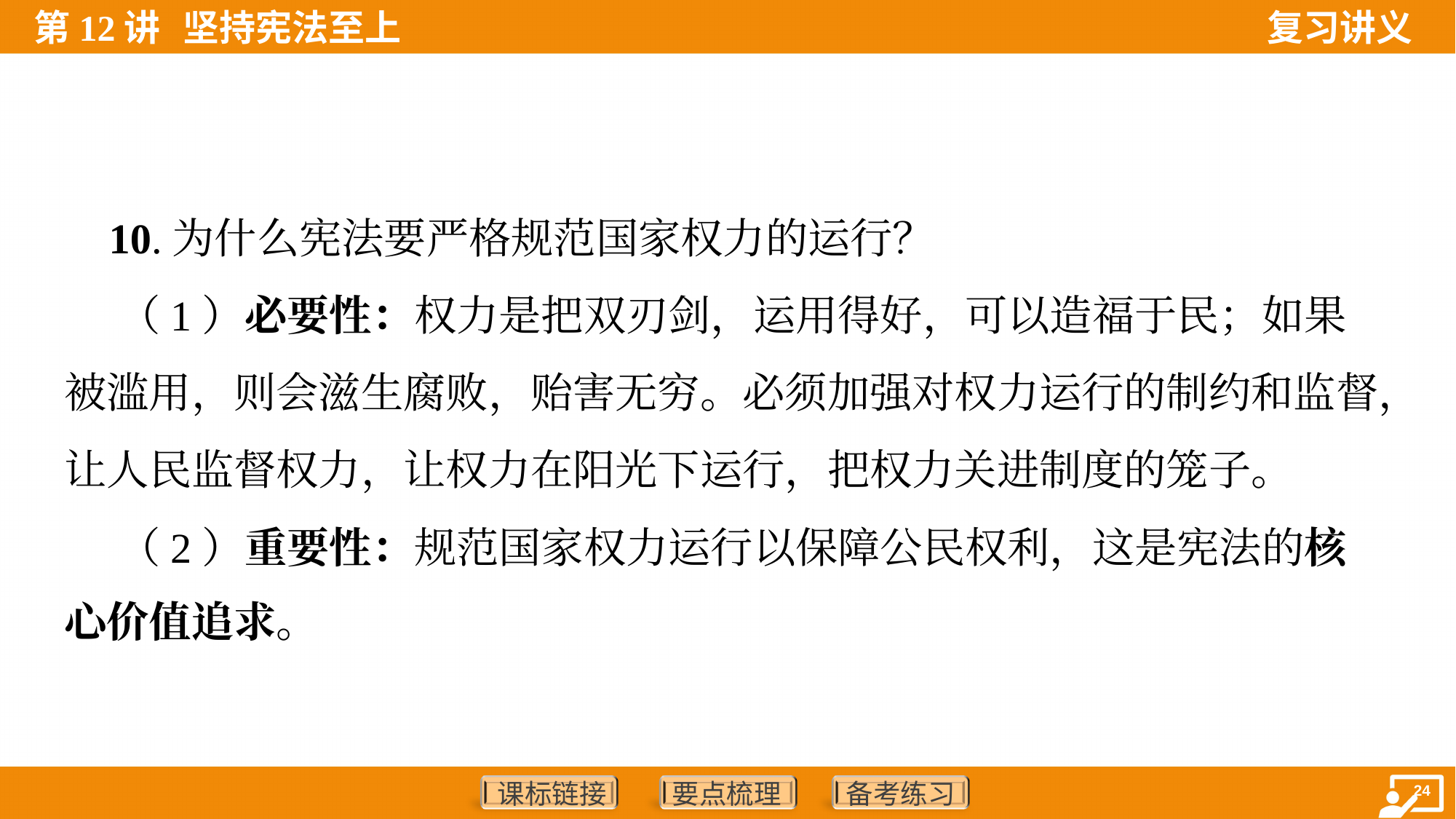

10.为什么宪法要严格规范国家权力的运行？
    （1）必要性：权力是把双刃剑，运用得好，可以造福于民；如果
被滥用，则会滋生腐败，贻害无穷。必须加强对权力运行的制约和监督，
让人民监督权力，让权力在阳光下运行，把权力关进制度的笼子。
    （2）重要性：规范国家权力运行以保障公民权利，这是宪法的核
心价值追求。